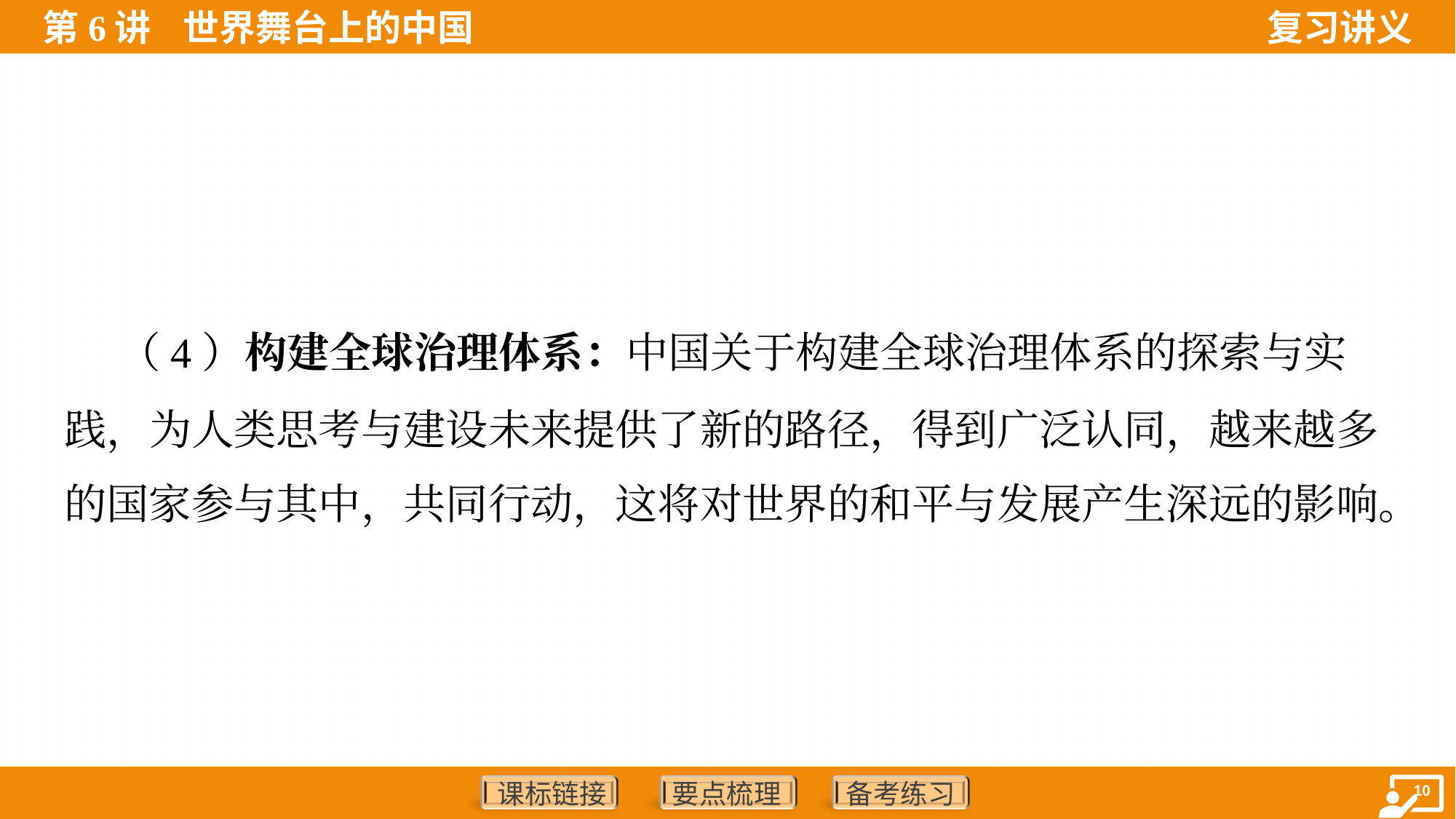

（4）构建全球治理体系：中国关于构建全球治理体系的探索与实
践，为人类思考与建设未来提供了新的路径，得到广泛认同，越来越多
的国家参与其中，共同行动，这将对世界的和平与发展产生深远的影响。